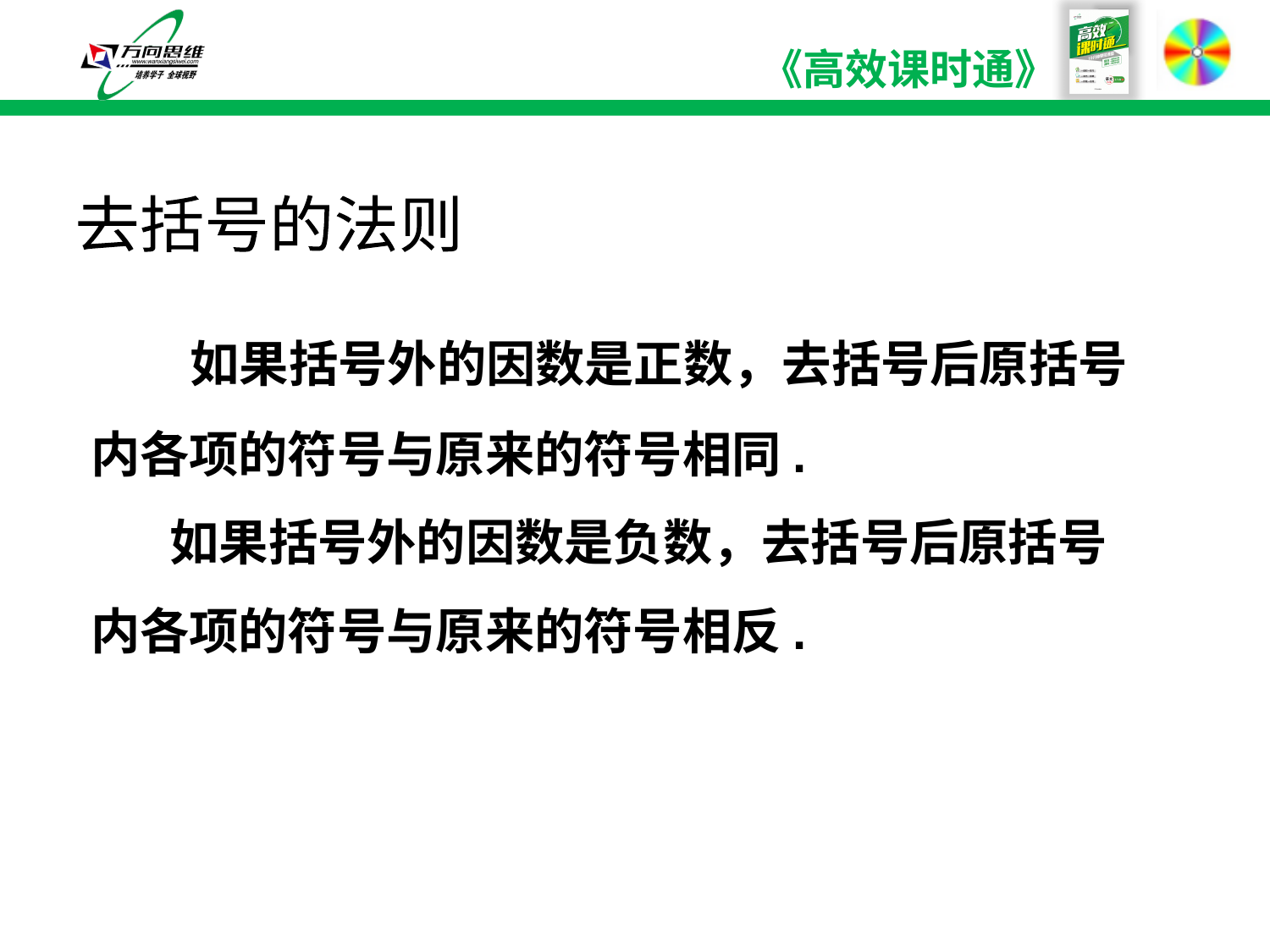

去括号的法则
       如果括号外的因数是正数，去括号后原括号内各项的符号与原来的符号相同.
      如果括号外的因数是负数，去括号后原括号内各项的符号与原来的符号相反.